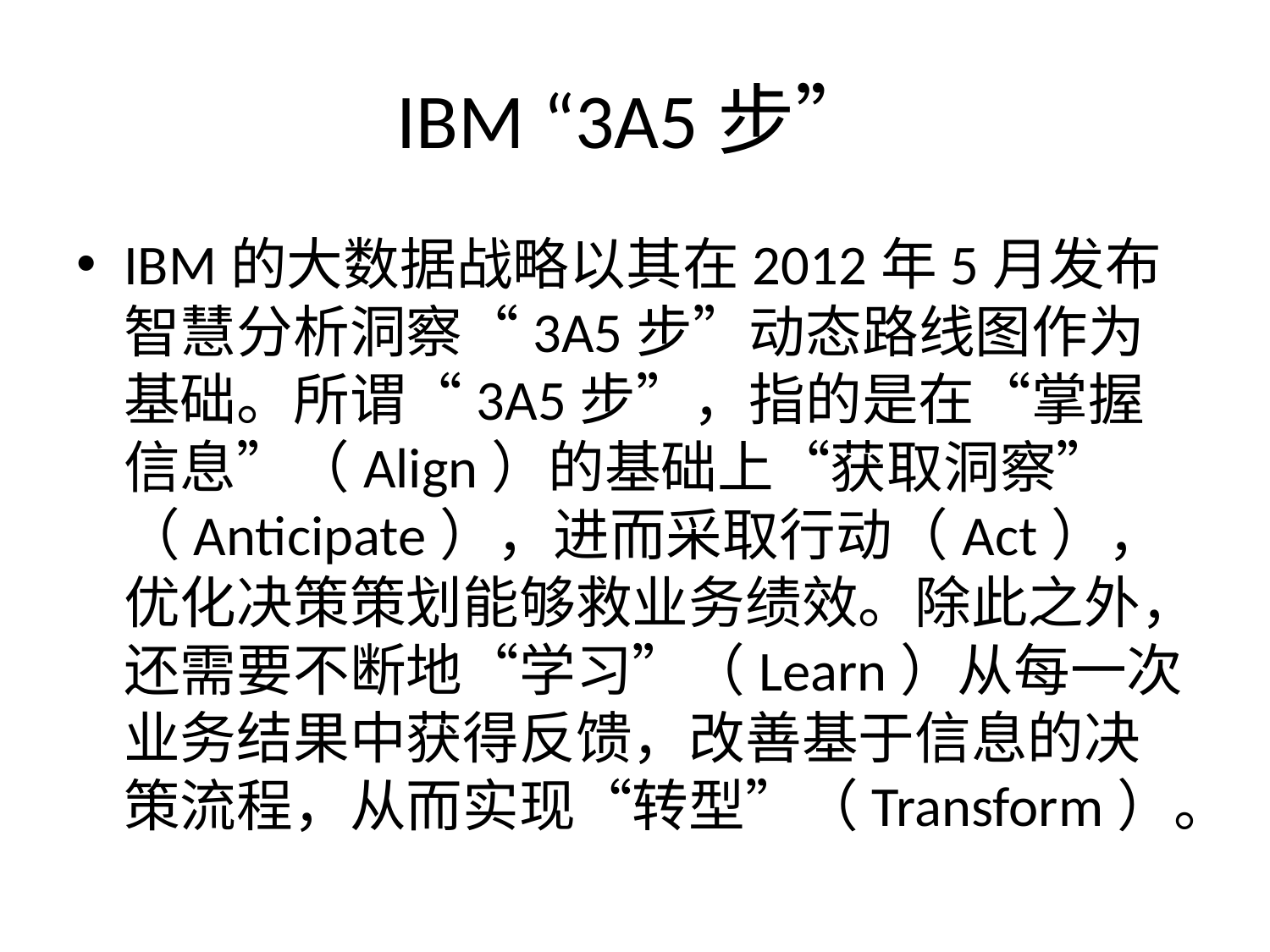

# IBM “3A5步”
IBM的大数据战略以其在2012年5月发布智慧分析洞察“3A5步”动态路线图作为基础。所谓“3A5步”，指的是在“掌握信息”（Align）的基础上“获取洞察”（Anticipate），进而采取行动（Act），优化决策策划能够救业务绩效。除此之外，还需要不断地“学习”（Learn）从每一次业务结果中获得反馈，改善基于信息的决策流程，从而实现“转型”（Transform）。